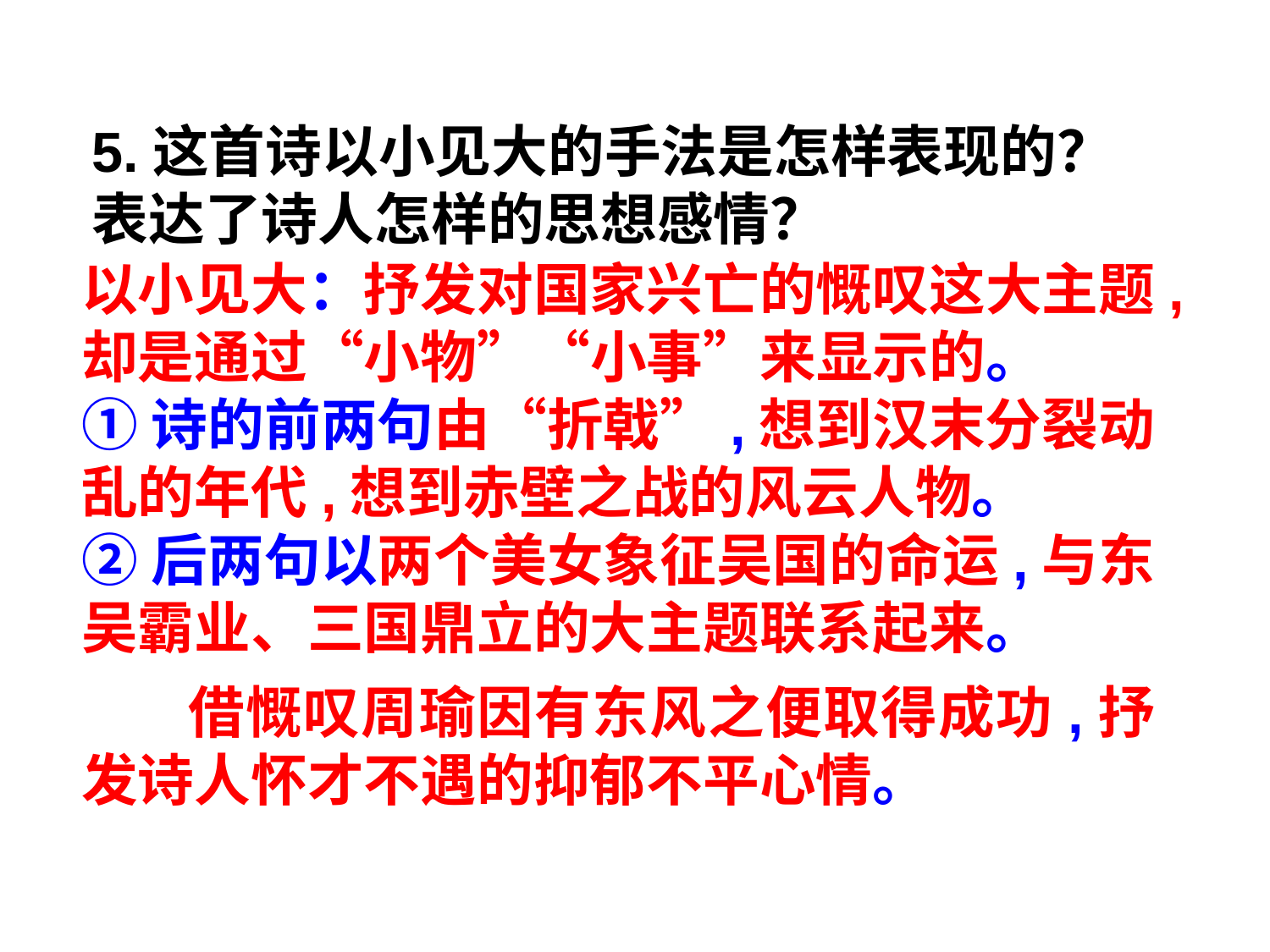

5.这首诗以小见大的手法是怎样表现的？表达了诗人怎样的思想感情？
以小见大：抒发对国家兴亡的慨叹这大主题,
却是通过“小物”“小事”来显示的。
①诗的前两句由“折戟”,想到汉末分裂动乱的年代,想到赤壁之战的风云人物。
②后两句以两个美女象征吴国的命运,与东吴霸业、三国鼎立的大主题联系起来。
  借慨叹周瑜因有东风之便取得成功,抒发诗人怀才不遇的抑郁不平心情。